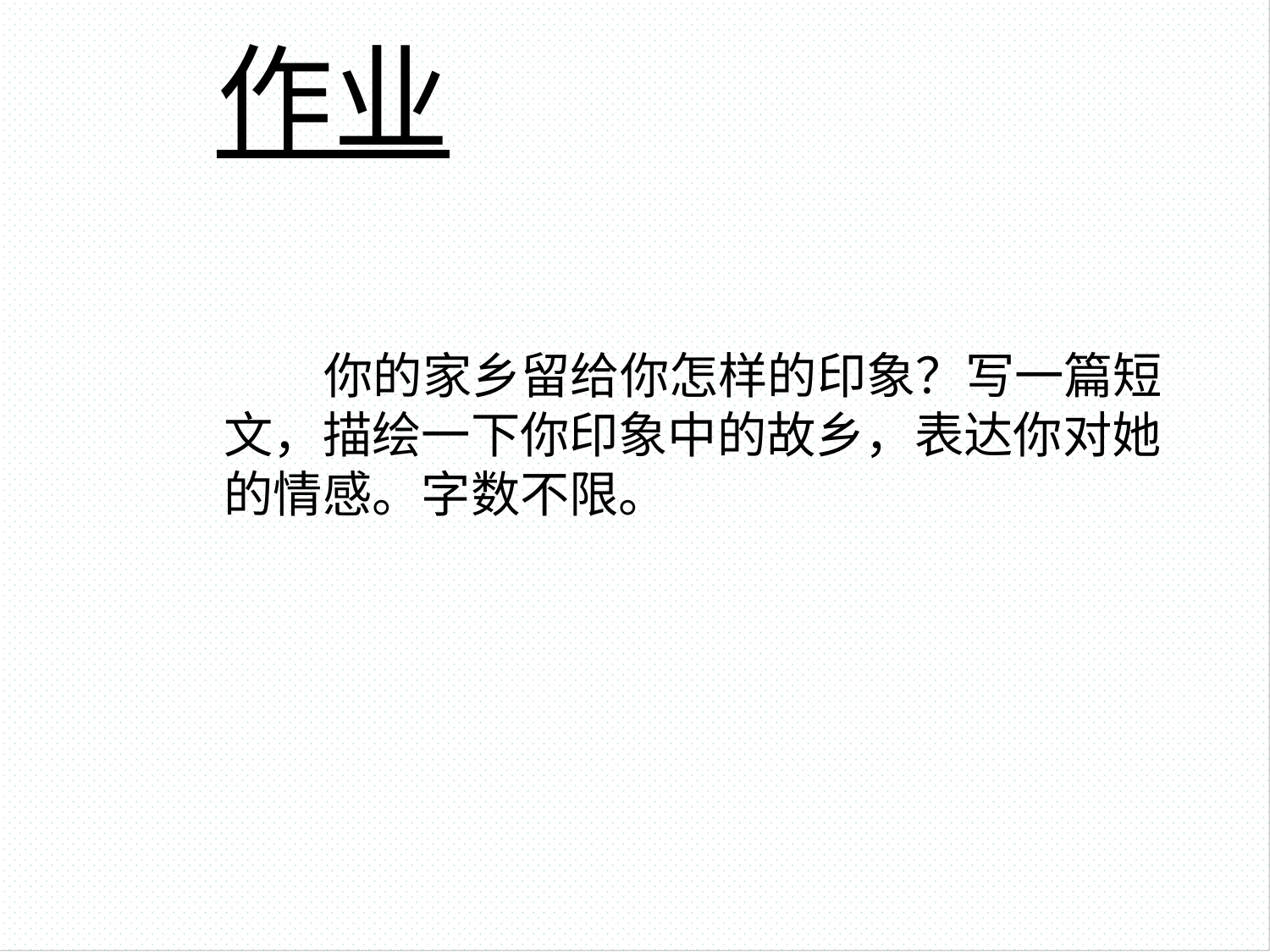

# 作业
        你的家乡留给你怎样的印象？写一篇短文，描绘一下你印象中的故乡，表达你对她的情感。字数不限。